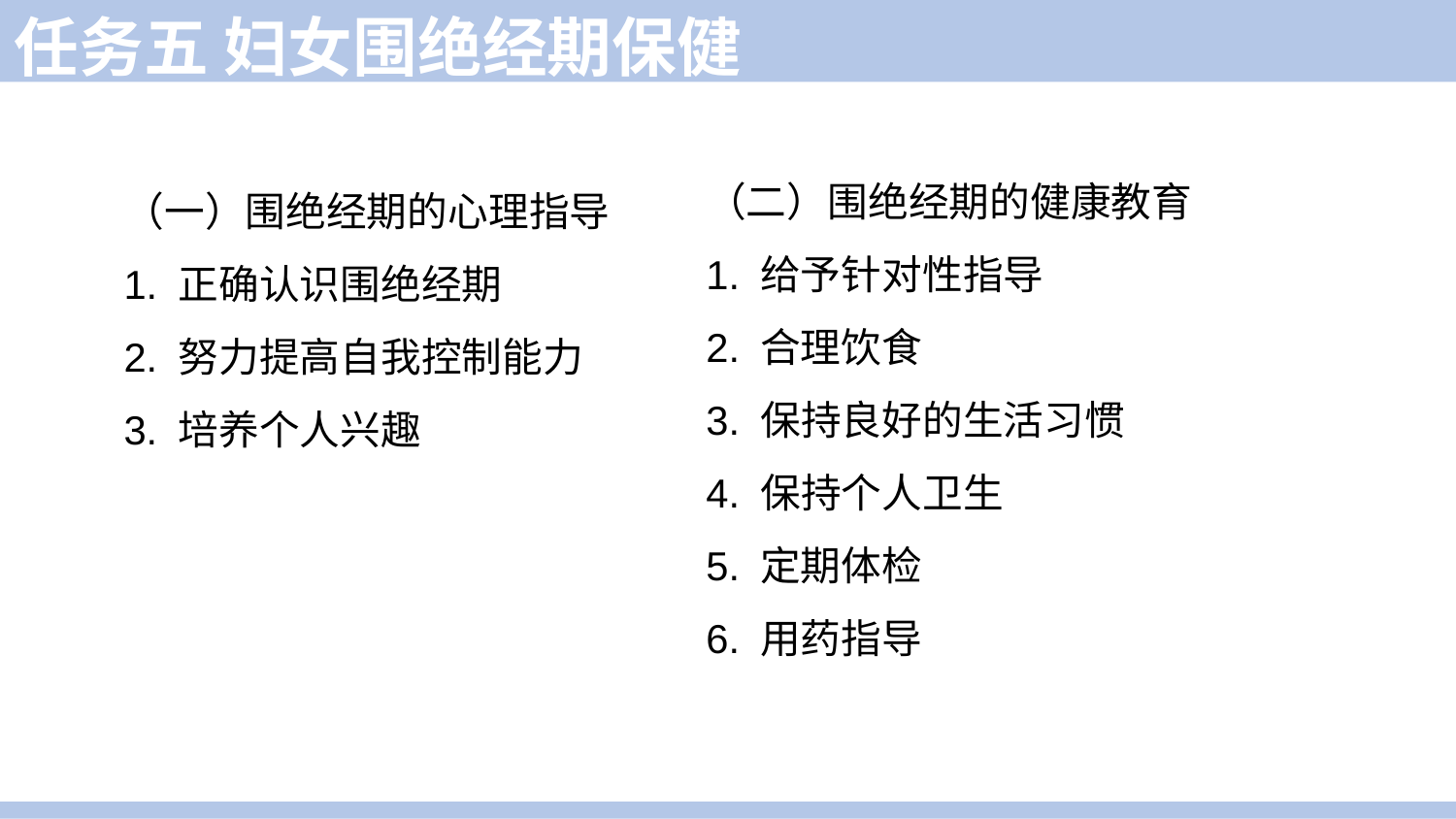

任务五 妇女围绝经期保健
（二）围绝经期的健康教育
1. 给予针对性指导
2. 合理饮食
3. 保持良好的生活习惯
4. 保持个人卫生
5. 定期体检
6. 用药指导
（一）围绝经期的心理指导
1. 正确认识围绝经期
2. 努力提高自我控制能力
3. 培养个人兴趣